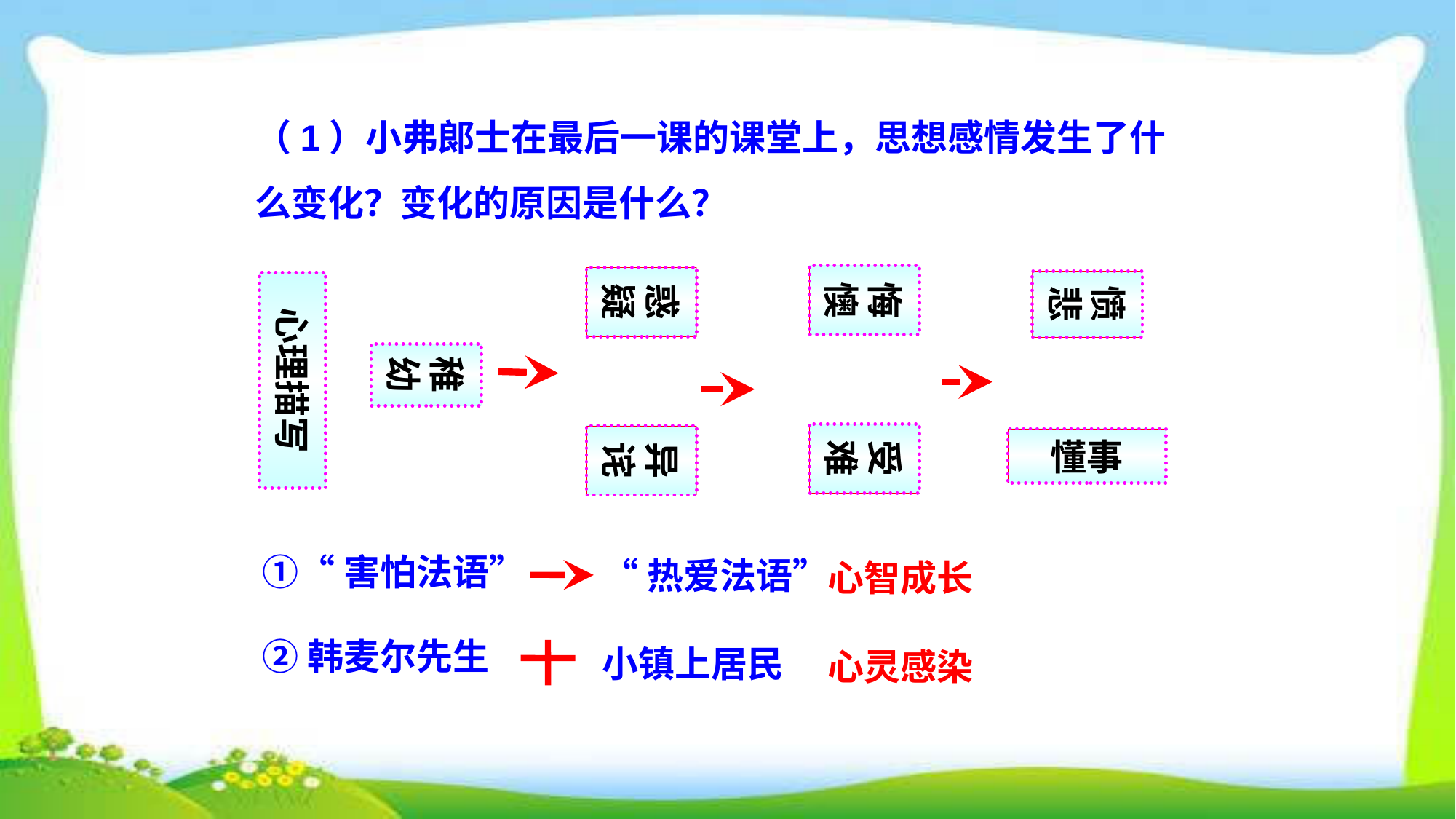

（1）小弗郞士在最后一课的课堂上，思想感情发生了什么变化？变化的原因是什么？
悔懊
受难
惑疑
异诧
愤悲
懂事
心理描写
稚幼

①“害怕法语”
“热爱法语”
心智成长

②韩麦尔先生
小镇上居民

心灵感染